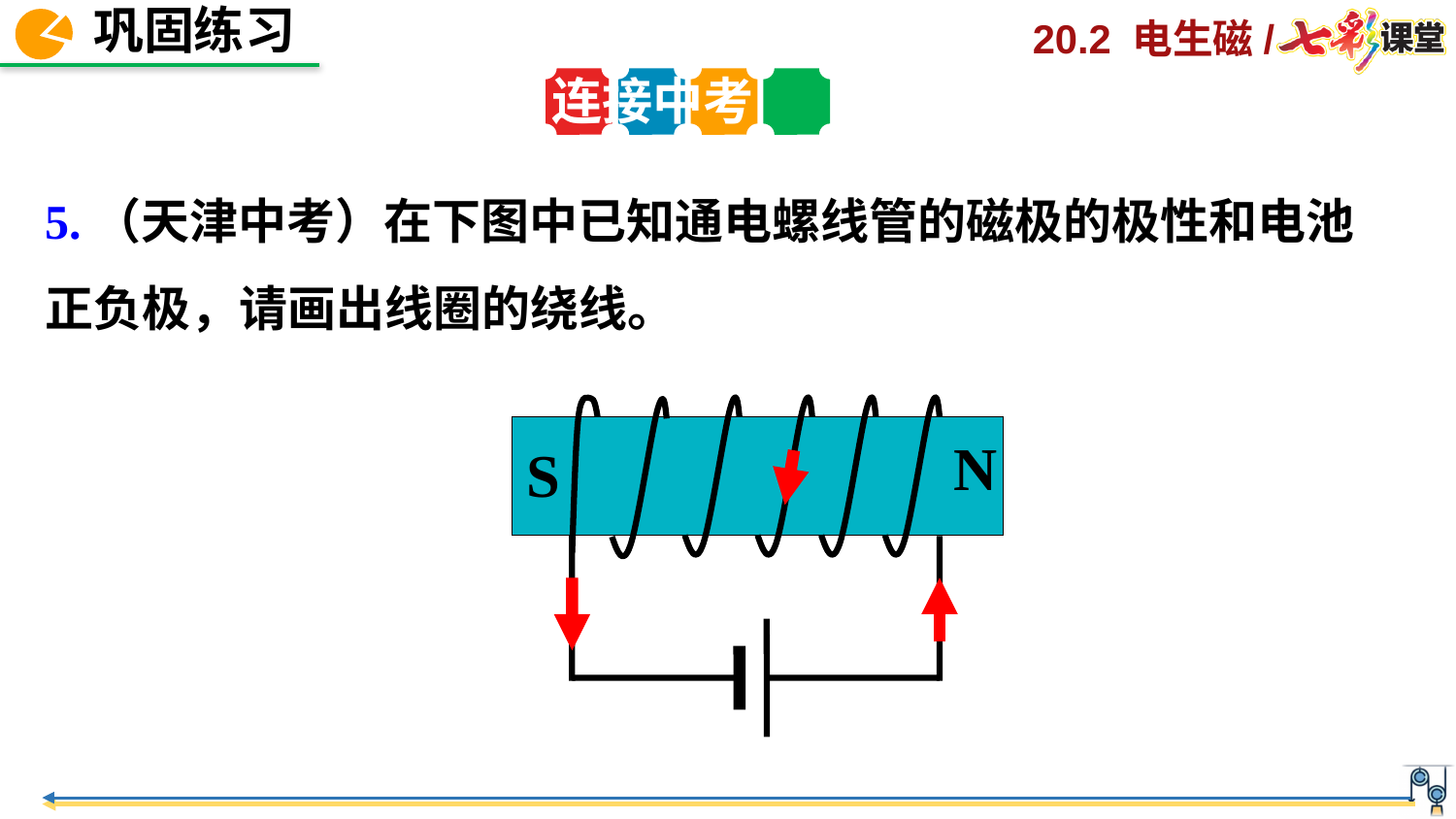

连接中考

5.（天津中考）在下图中已知通电螺线管的磁极的极性和电池正负极，请画出线圈的绕线。

N
S